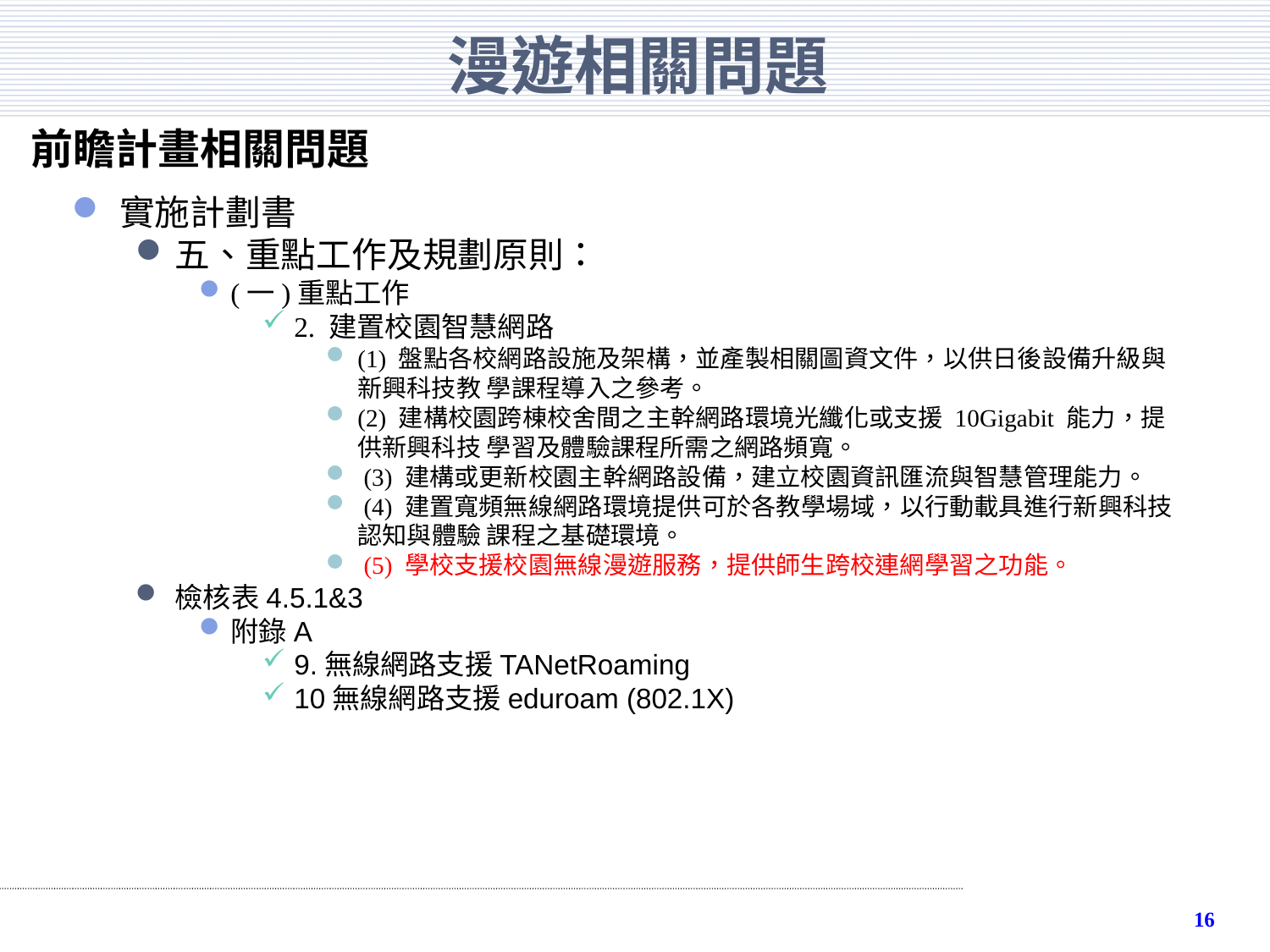

# 漫遊相關問題
前瞻計畫相關問題
實施計劃書
五、重點工作及規劃原則：
(一)重點工作
2. 建置校園智慧網路
(1) 盤點各校網路設施及架構，並產製相關圖資文件，以供日後設備升級與新興科技教 學課程導入之參考。
(2) 建構校園跨棟校舍間之主幹網路環境光纖化或支援 10Gigabit 能力，提供新興科技 學習及體驗課程所需之網路頻寬。
 (3) 建構或更新校園主幹網路設備，建立校園資訊匯流與智慧管理能力。
 (4) 建置寬頻無線網路環境提供可於各教學場域，以行動載具進行新興科技認知與體驗 課程之基礎環境。
 (5) 學校支援校園無線漫遊服務，提供師生跨校連網學習之功能。
檢核表4.5.1&3
附錄A
9.無線網路支援TANetRoaming
10無線網路支援eduroam (802.1X)

16